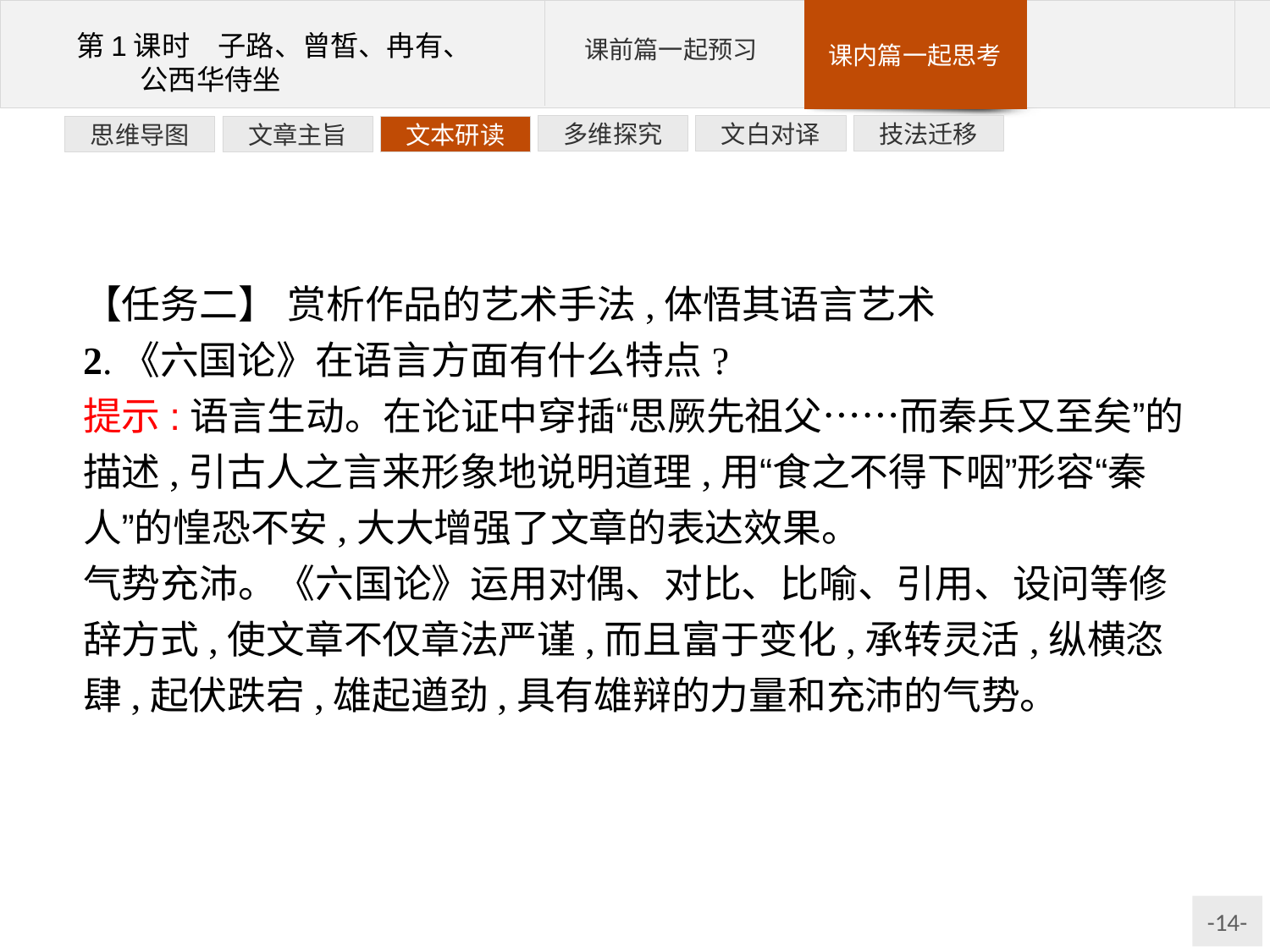

技法迁移
文白对译
多维探究
文本研读
文章主旨
思维导图
【任务二】 赏析作品的艺术手法,体悟其语言艺术
2.《六国论》在语言方面有什么特点?
提示:语言生动。在论证中穿插“思厥先祖父……而秦兵又至矣”的描述,引古人之言来形象地说明道理,用“食之不得下咽”形容“秦人”的惶恐不安,大大增强了文章的表达效果。
气势充沛。《六国论》运用对偶、对比、比喻、引用、设问等修辞方式,使文章不仅章法严谨,而且富于变化,承转灵活,纵横恣肆,起伏跌宕,雄起遒劲,具有雄辩的力量和充沛的气势。